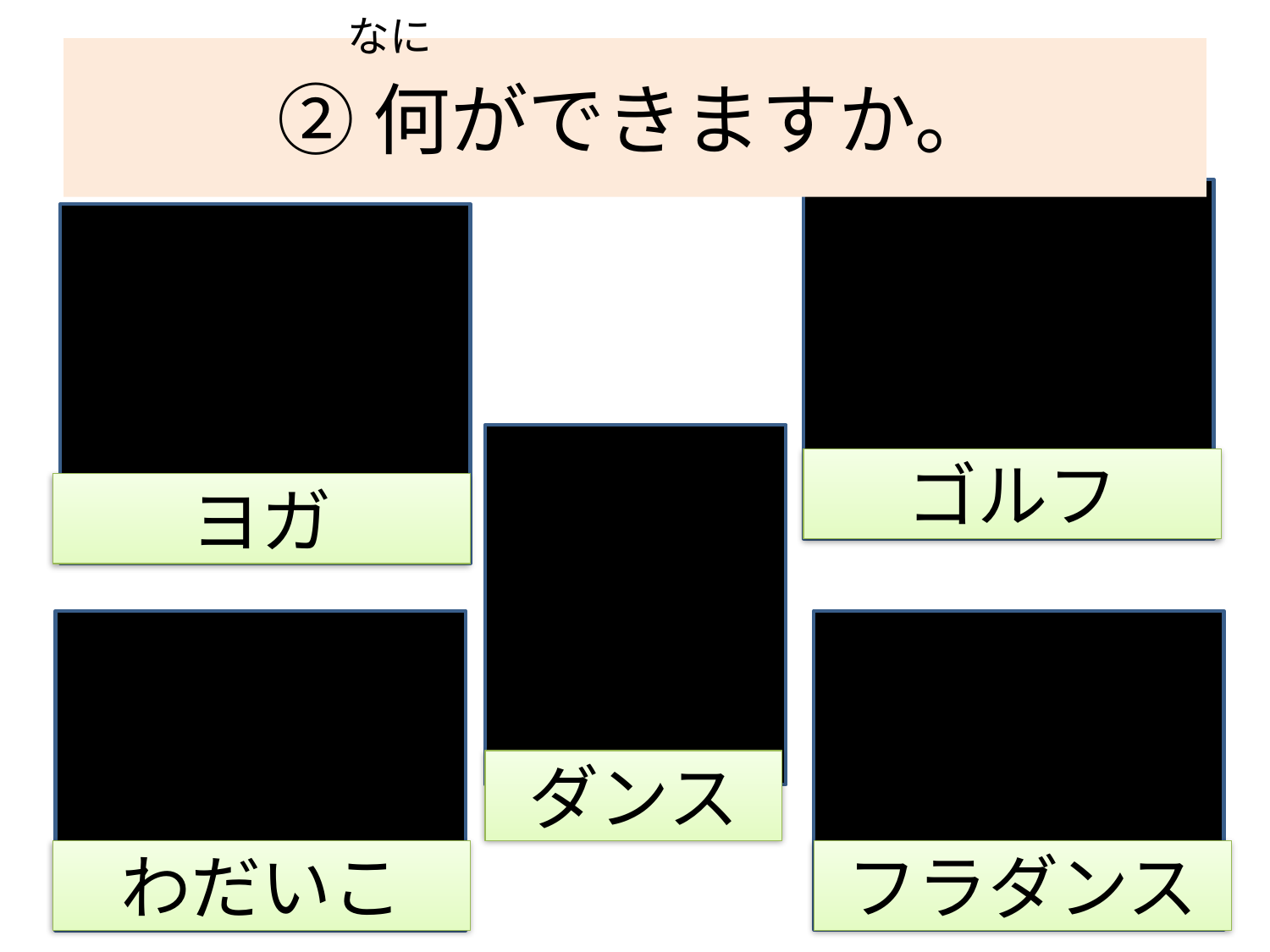

なに
# ②何ができますか。

ゴルフ
ヨガ

ダンス
わだいこ
フラダンス